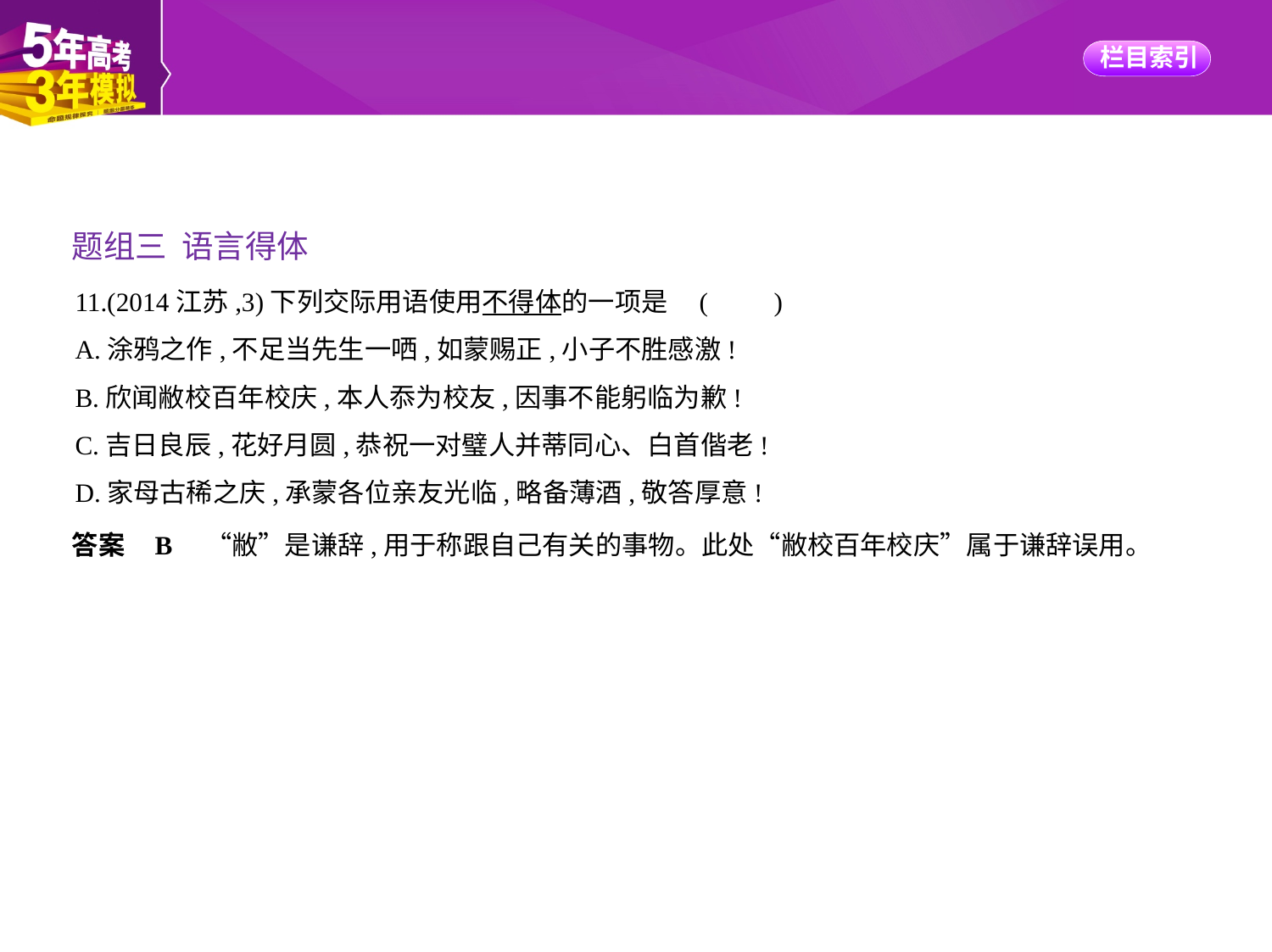

题组三  语言得体
11.(2014江苏,3)下列交际用语使用不得体的一项是 (　　)
A.涂鸦之作,不足当先生一哂,如蒙赐正,小子不胜感激!
B.欣闻敝校百年校庆,本人忝为校友,因事不能躬临为歉!
C.吉日良辰,花好月圆,恭祝一对璧人并蒂同心、白首偕老!
D.家母古稀之庆,承蒙各位亲友光临,略备薄酒,敬答厚意!
答案    B　“敝”是谦辞,用于称跟自己有关的事物。此处“敝校百年校庆”属于谦辞误用。